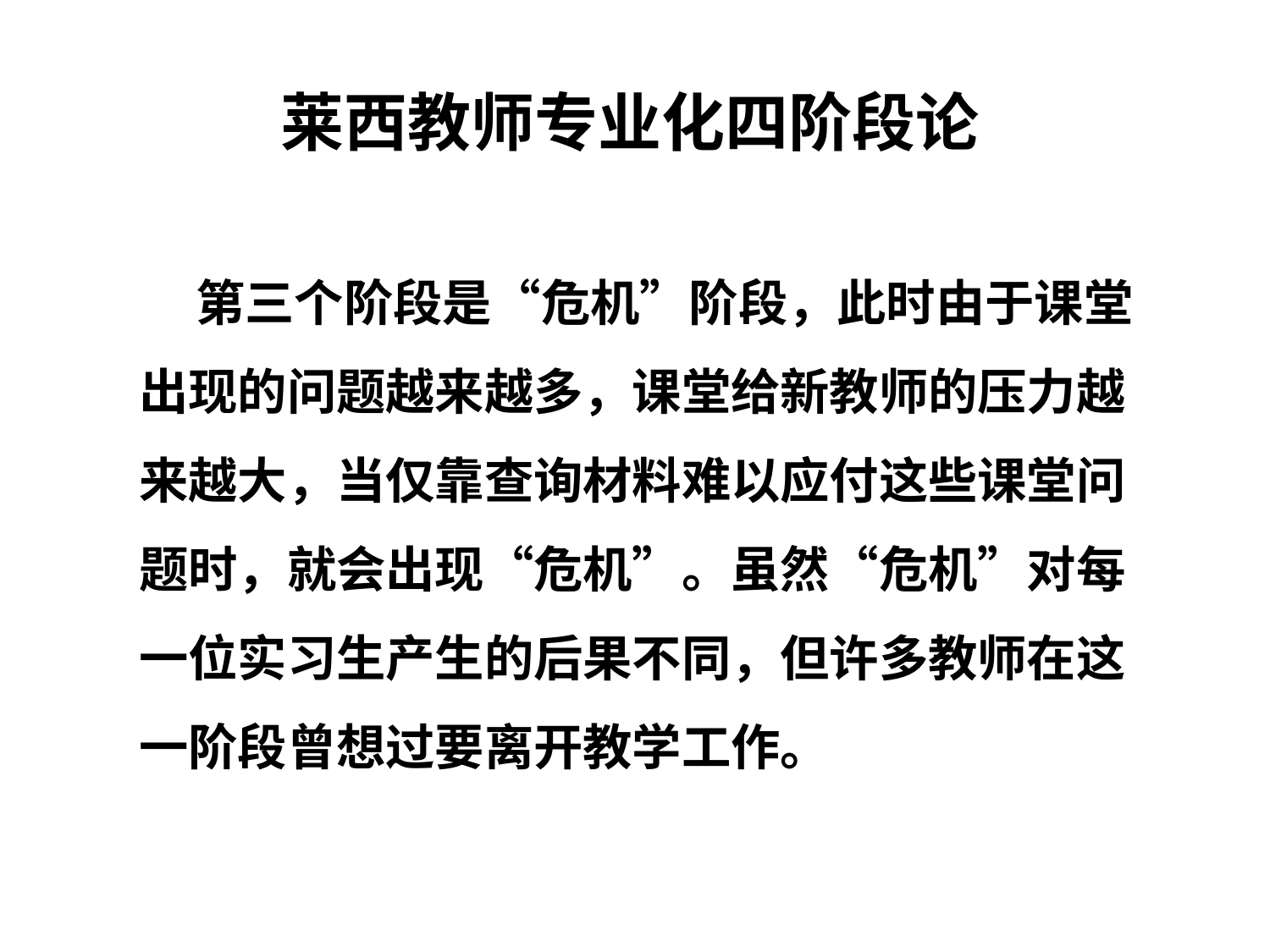

莱西教师专业化四阶段论
    第三个阶段是“危机”阶段，此时由于课堂出现的问题越来越多，课堂给新教师的压力越来越大，当仅靠查询材料难以应付这些课堂问题时，就会出现“危机”。虽然“危机”对每一位实习生产生的后果不同，但许多教师在这一阶段曾想过要离开教学工作。